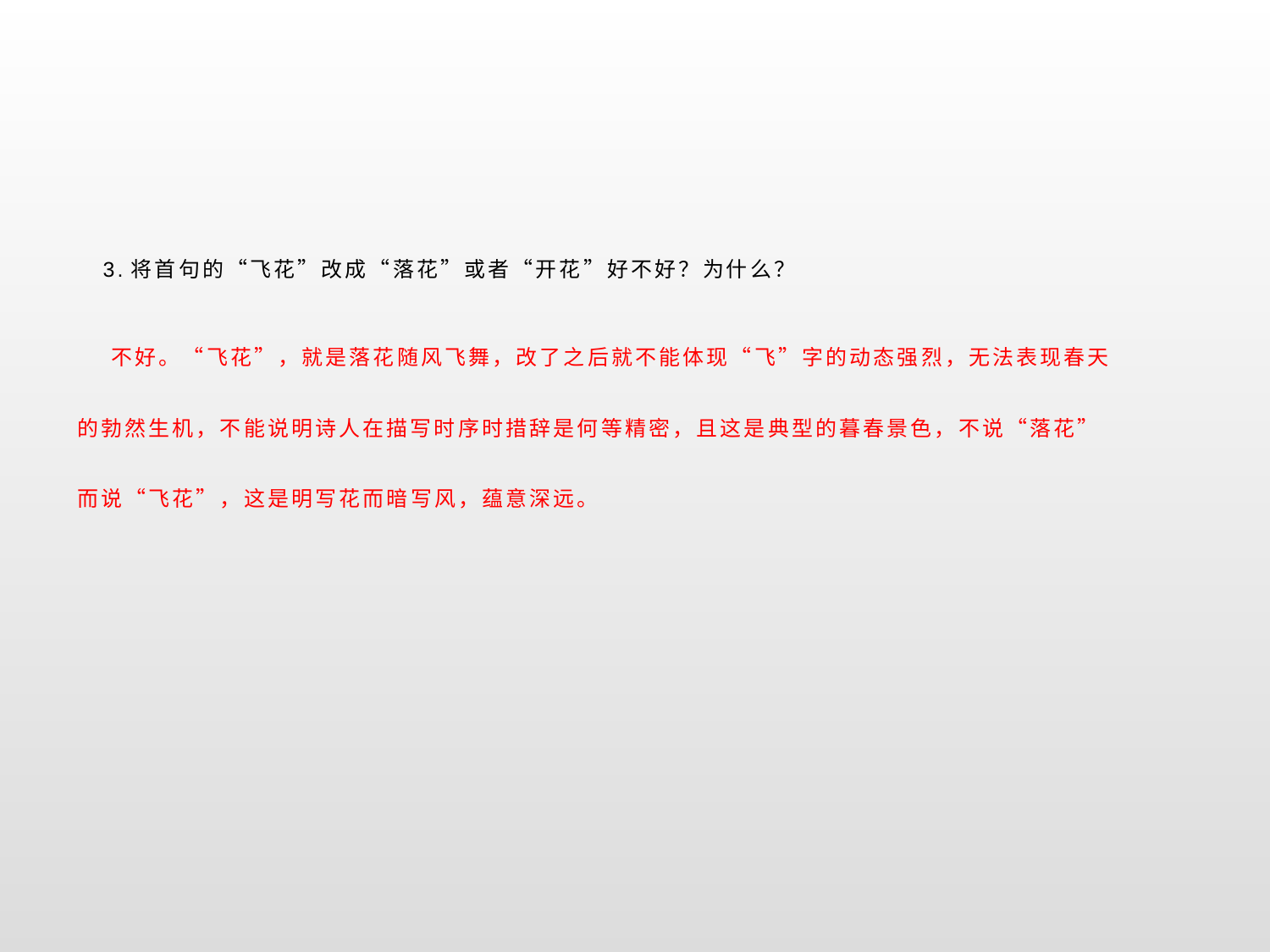

3.将首句的“飞花”改成“落花”或者“开花”好不好？为什么？
    不好。“飞花”，就是落花随风飞舞，改了之后就不能体现“飞”字的动态强烈，无法表现春天的勃然生机，不能说明诗人在描写时序时措辞是何等精密，且这是典型的暮春景色，不说“落花”而说“飞花”，这是明写花而暗写风，蕴意深远。